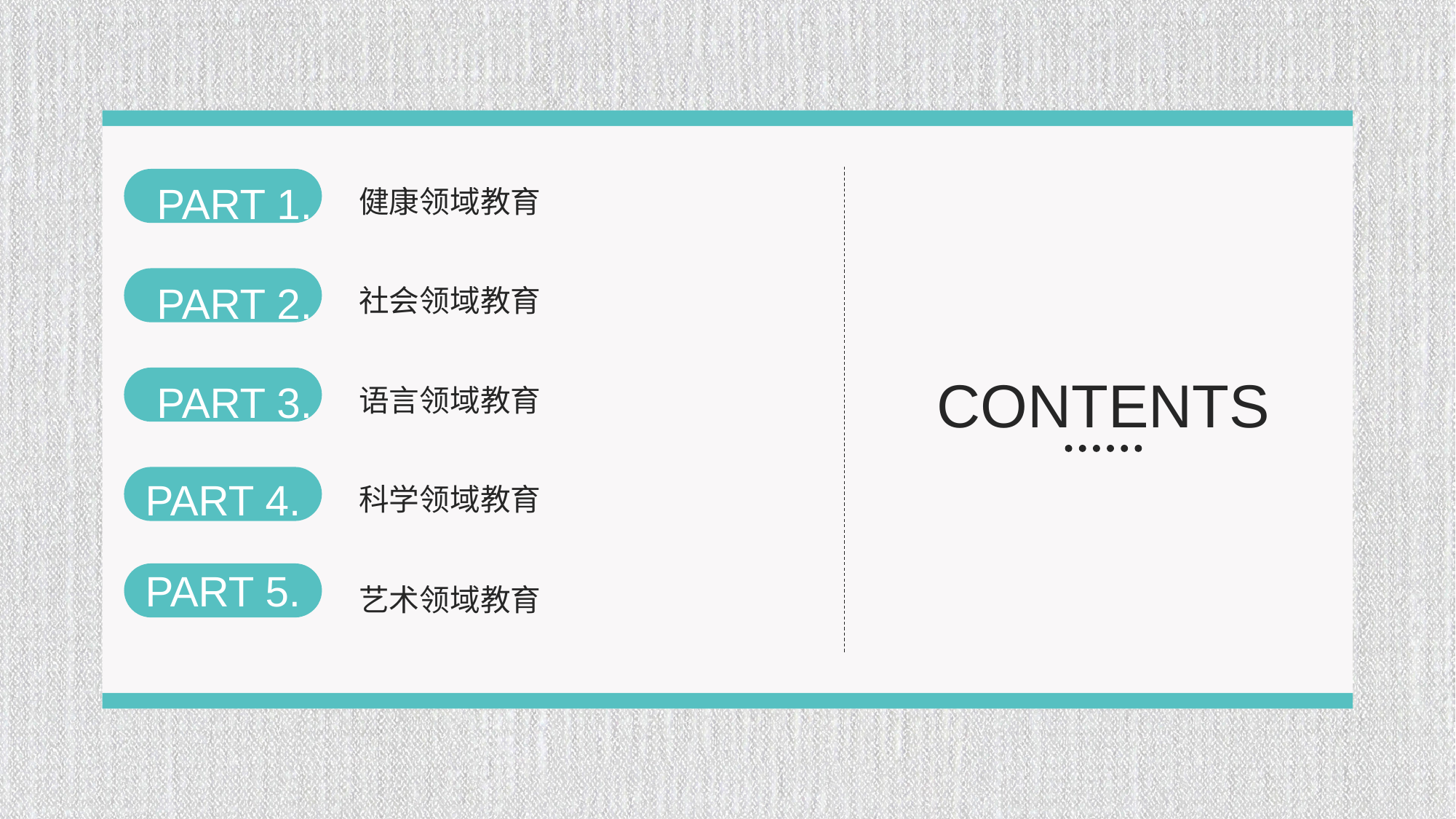

PART 1.
健康领域教育

PART 2.
社会领域教育

PART 3.
语言领域教育

PART 4.
科学领域教育
CONTENTS

PART 5.
艺术领域教育